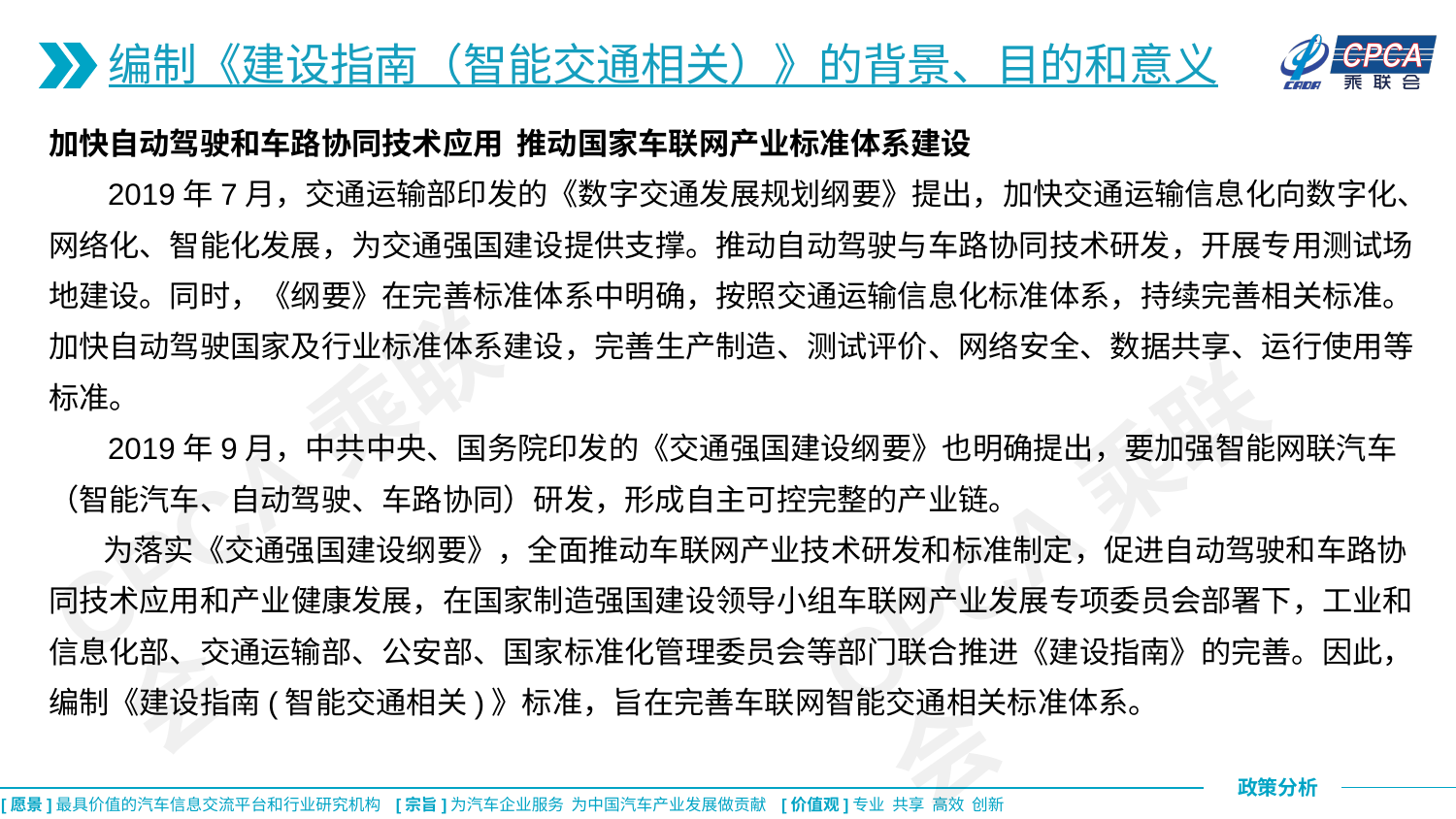

编制《建设指南（智能交通相关）》的背景、目的和意义
加快自动驾驶和车路协同技术应用  推动国家车联网产业标准体系建设
       2019年7月，交通运输部印发的《数字交通发展规划纲要》提出，加快交通运输信息化向数字化、网络化、智能化发展，为交通强国建设提供支撑。推动自动驾驶与车路协同技术研发，开展专用测试场地建设。同时，《纲要》在完善标准体系中明确，按照交通运输信息化标准体系，持续完善相关标准。加快自动驾驶国家及行业标准体系建设，完善生产制造、测试评价、网络安全、数据共享、运行使用等标准。
       2019年9月，中共中央、国务院印发的《交通强国建设纲要》也明确提出，要加强智能网联汽车（智能汽车、自动驾驶、车路协同）研发，形成自主可控完整的产业链。
       为落实《交通强国建设纲要》，全面推动车联网产业技术研发和标准制定，促进自动驾驶和车路协同技术应用和产业健康发展，在国家制造强国建设领导小组车联网产业发展专项委员会部署下，工业和信息化部、交通运输部、公安部、国家标准化管理委员会等部门联合推进《建设指南》的完善。因此，编制《建设指南(智能交通相关)》标准，旨在完善车联网智能交通相关标准体系。
CPCA乘联会
CPCA乘联会